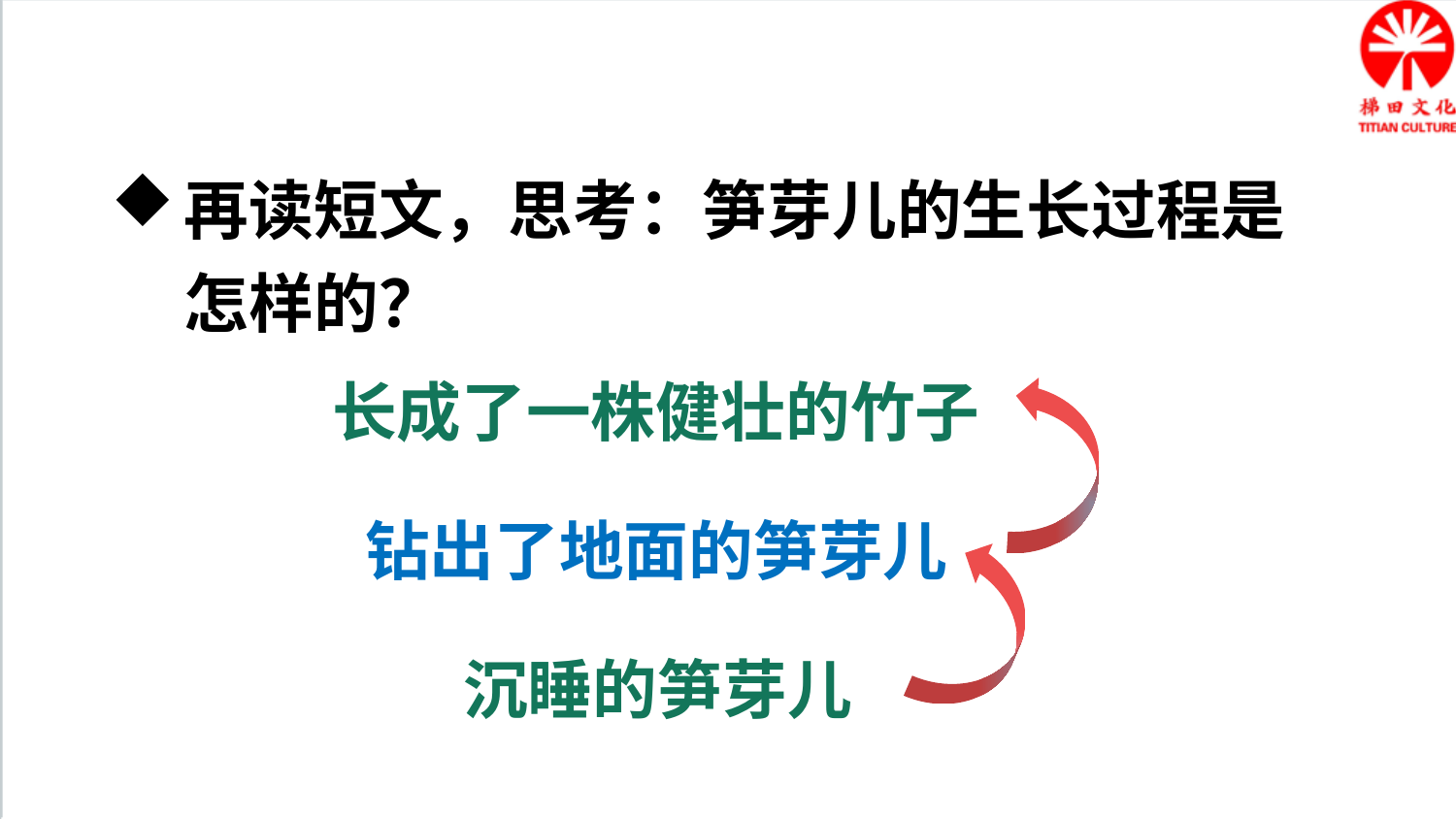

再读短文，思考：笋芽儿的生长过程是怎样的？
长成了一株健壮的竹子

钻出了地面的笋芽儿

沉睡的笋芽儿